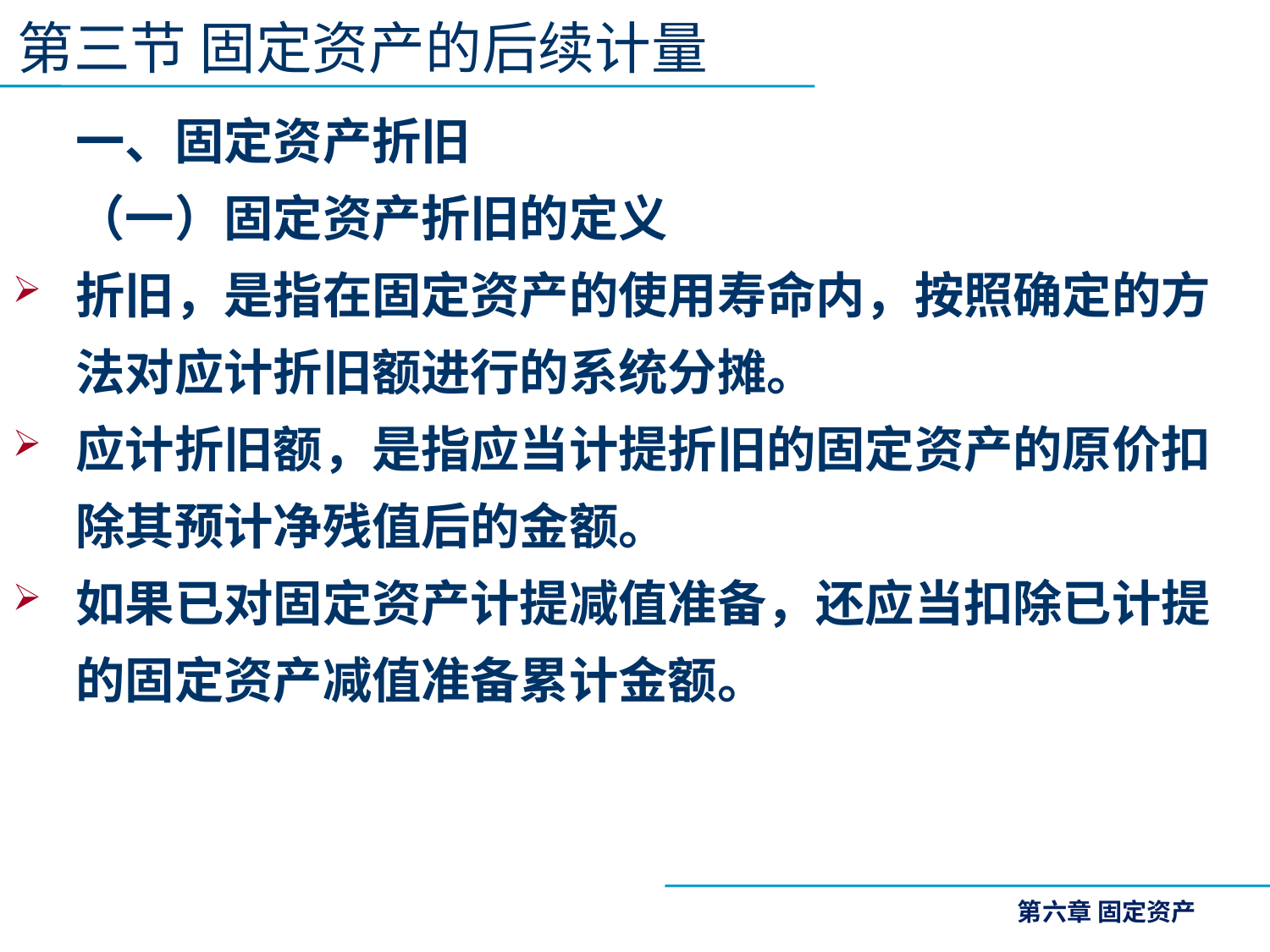

第三节 固定资产的后续计量
一、固定资产折旧
（一）固定资产折旧的定义
折旧，是指在固定资产的使用寿命内，按照确定的方法对应计折旧额进行的系统分摊。
应计折旧额，是指应当计提折旧的固定资产的原价扣除其预计净残值后的金额。
如果已对固定资产计提减值准备，还应当扣除已计提的固定资产减值准备累计金额。